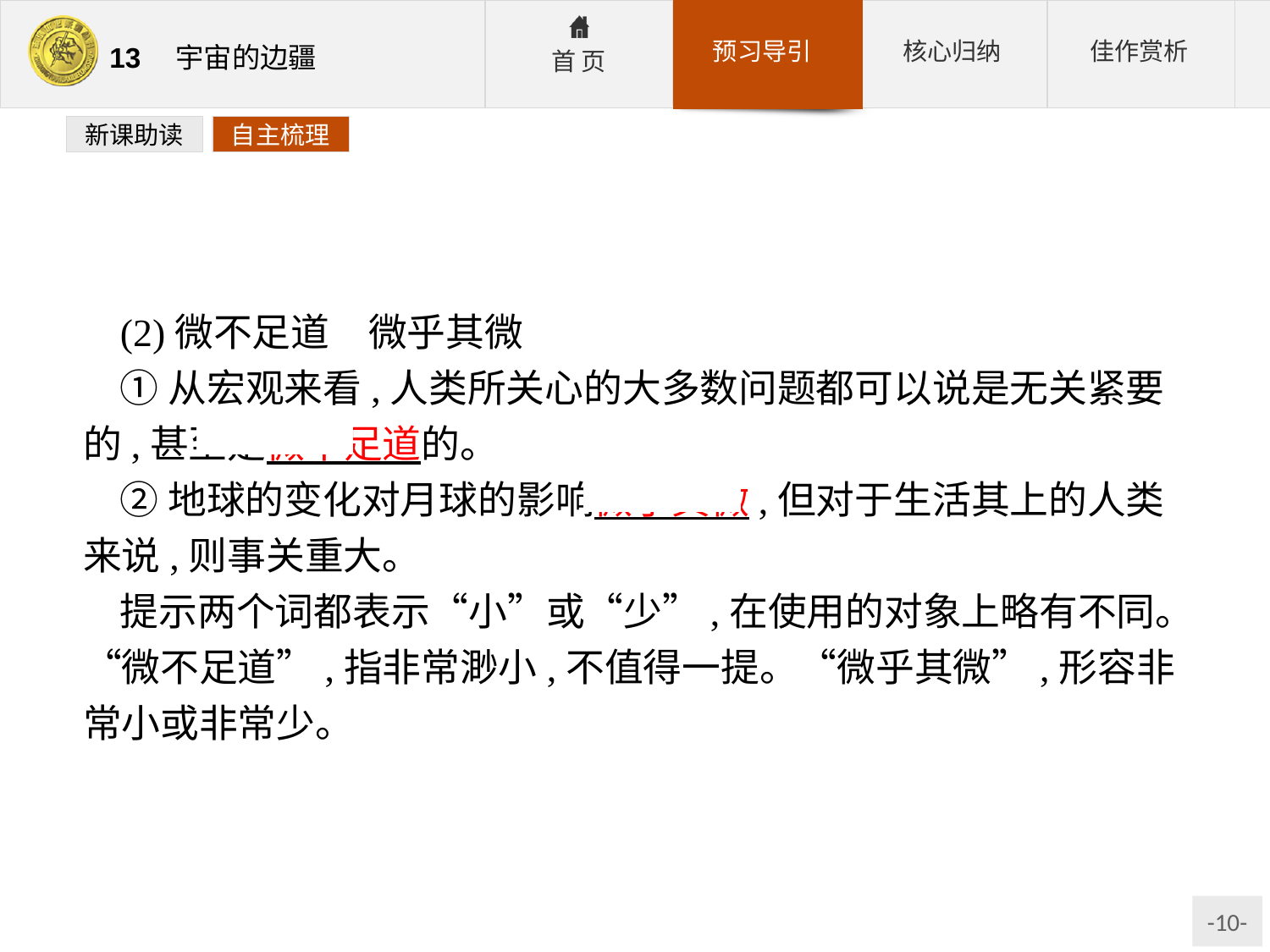

新课助读
自主梳理
(2)微不足道　微乎其微
①从宏观来看,人类所关心的大多数问题都可以说是无关紧要的,甚至是微不足道的。
②地球的变化对月球的影响微乎其微,但对于生活其上的人类来说,则事关重大。
提示两个词都表示“小”或“少”,在使用的对象上略有不同。“微不足道”,指非常渺小,不值得一提。“微乎其微”,形容非常小或非常少。